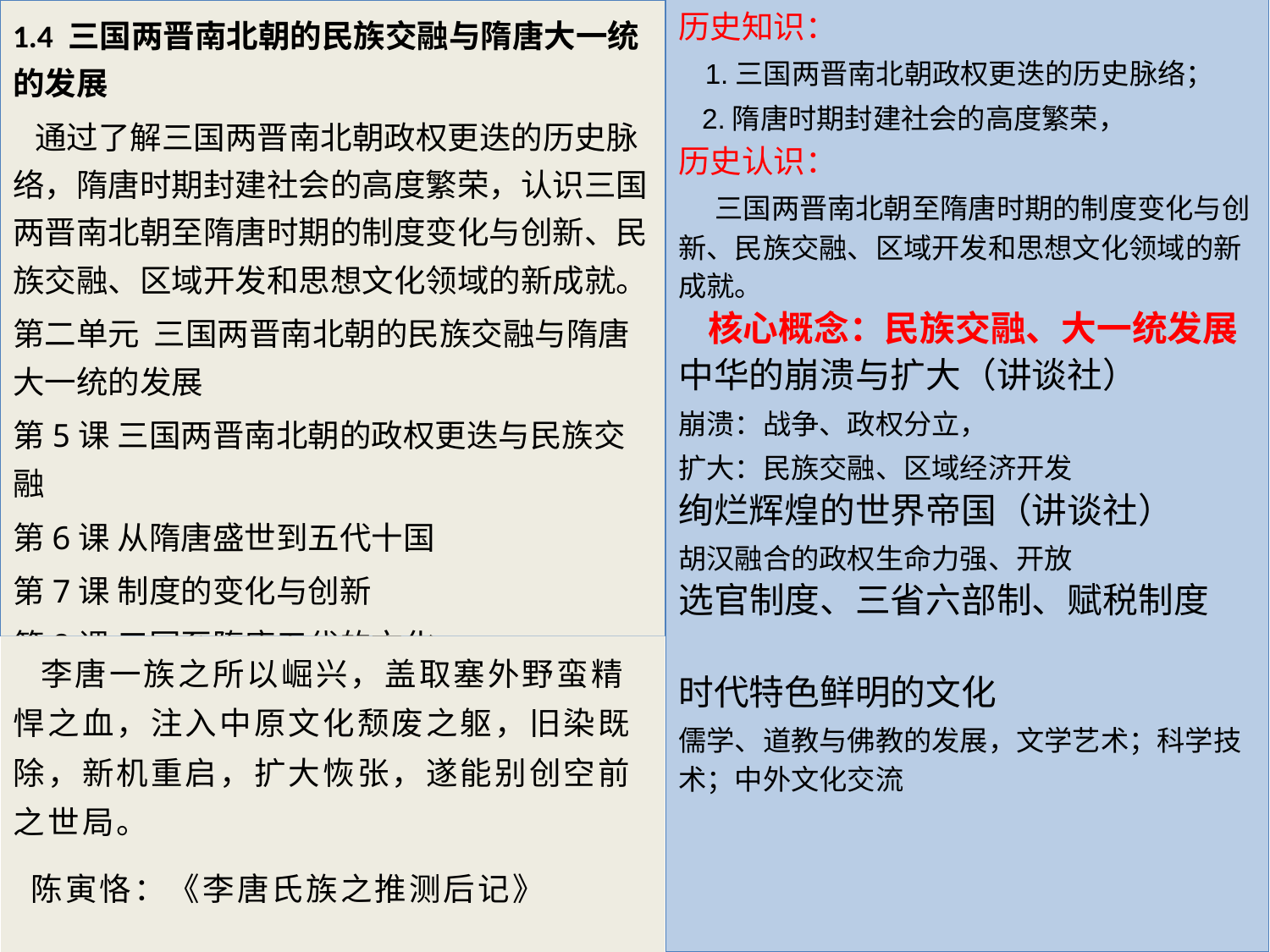

1.4 三国两晋南北朝的民族交融与隋唐大一统的发展
  通过了解三国两晋南北朝政权更迭的历史脉络，隋唐时期封建社会的高度繁荣，认识三国两晋南北朝至隋唐时期的制度变化与创新、民族交融、区域开发和思想文化领域的新成就。
第二单元  三国两晋南北朝的民族交融与隋唐大一统的发展
第5课 三国两晋南北朝的政权更迭与民族交融
第6课 从隋唐盛世到五代十国
第7课 制度的变化与创新
第8课 三国至隋唐五代的文化

历史知识：
   1.三国两晋南北朝政权更迭的历史脉络；
   2.隋唐时期封建社会的高度繁荣，
历史认识：
    三国两晋南北朝至隋唐时期的制度变化与创新、民族交融、区域开发和思想文化领域的新成就。
  核心概念：民族交融、大一统发展
中华的崩溃与扩大（讲谈社）
崩溃：战争、政权分立，
扩大：民族交融、区域经济开发
绚烂辉煌的世界帝国（讲谈社）
胡汉融合的政权生命力强、开放
选官制度、三省六部制、赋税制度

时代特色鲜明的文化
儒学、道教与佛教的发展，文学艺术；科学技术；中外文化交流

  李唐一族之所以崛兴，盖取塞外野蛮精悍之血，注入中原文化颓废之躯，旧染既除，新机重启，扩大恢张，遂能别创空前之世局。
 陈寅恪：《李唐氏族之推测后记》